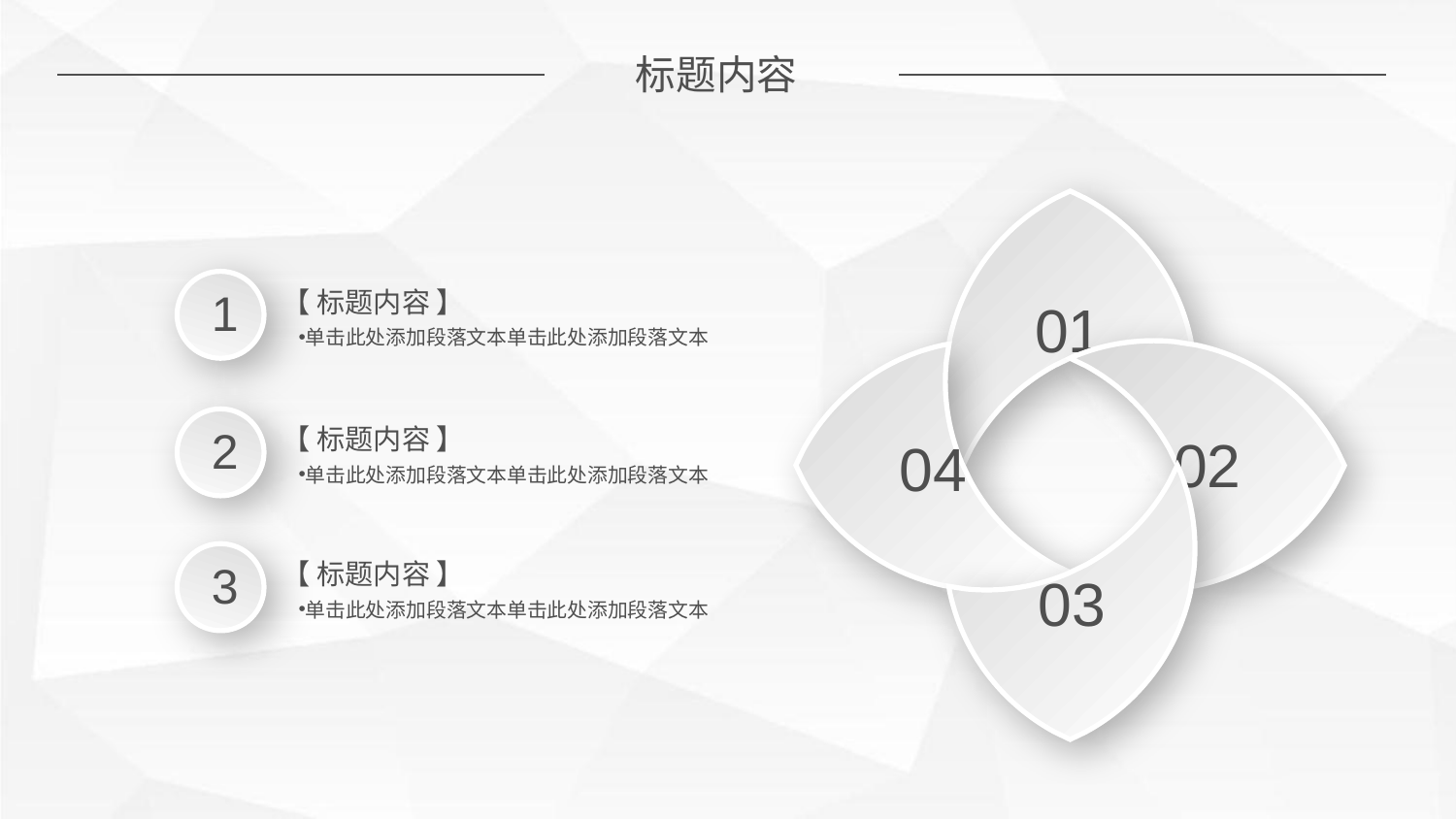

标题内容
01
【 标题内容 】

1
单击此处添加段落文本单击此处添加段落文本
02
04
【 标题内容 】

2
单击此处添加段落文本单击此处添加段落文本
03
【 标题内容 】

3
单击此处添加段落文本单击此处添加段落文本